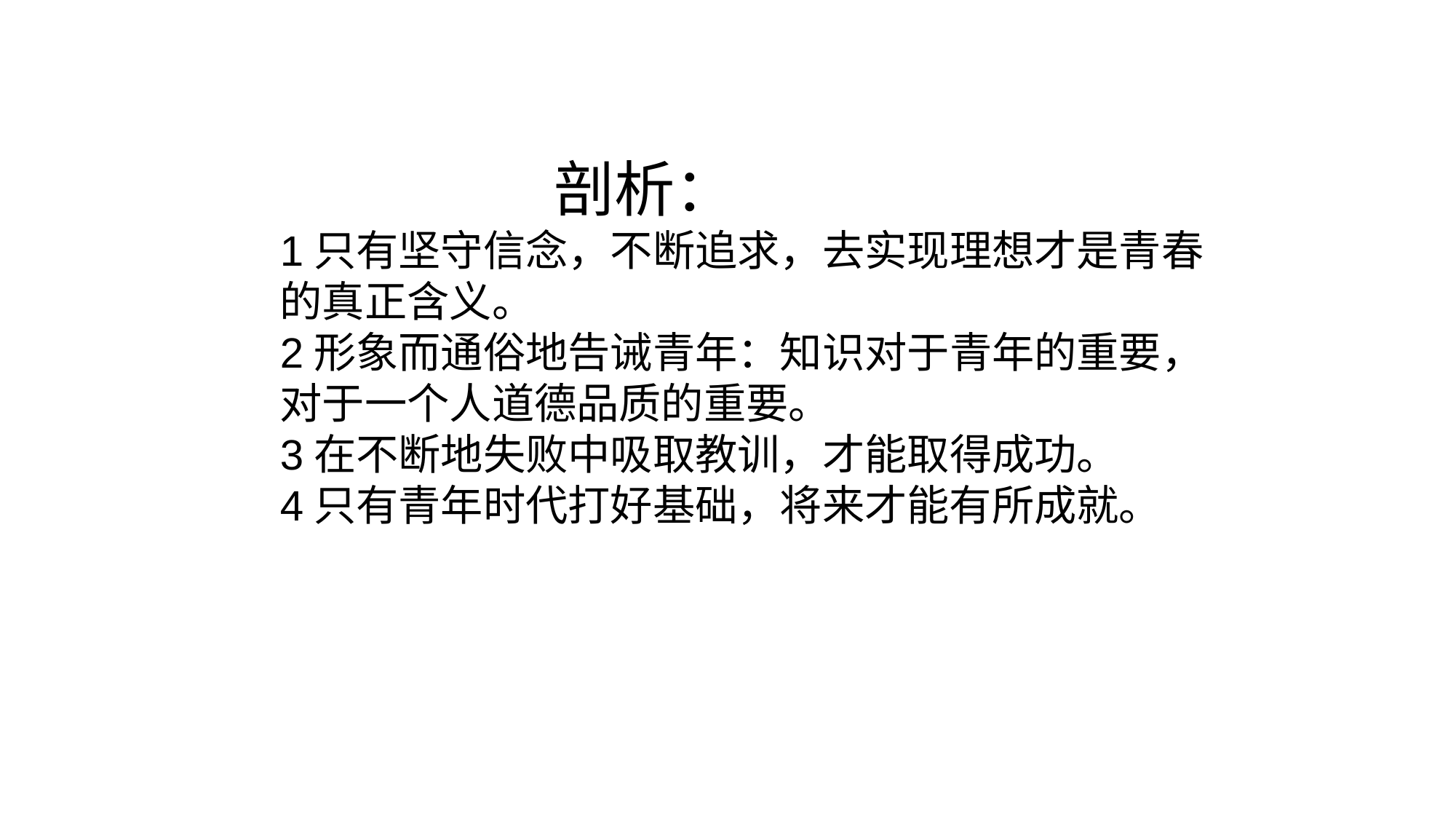

剖析：
1只有坚守信念，不断追求，去实现理想才是青春
的真正含义。
2形象而通俗地告诫青年：知识对于青年的重要，
对于一个人道德品质的重要。
3在不断地失败中吸取教训，才能取得成功。
4只有青年时代打好基础，将来才能有所成就。